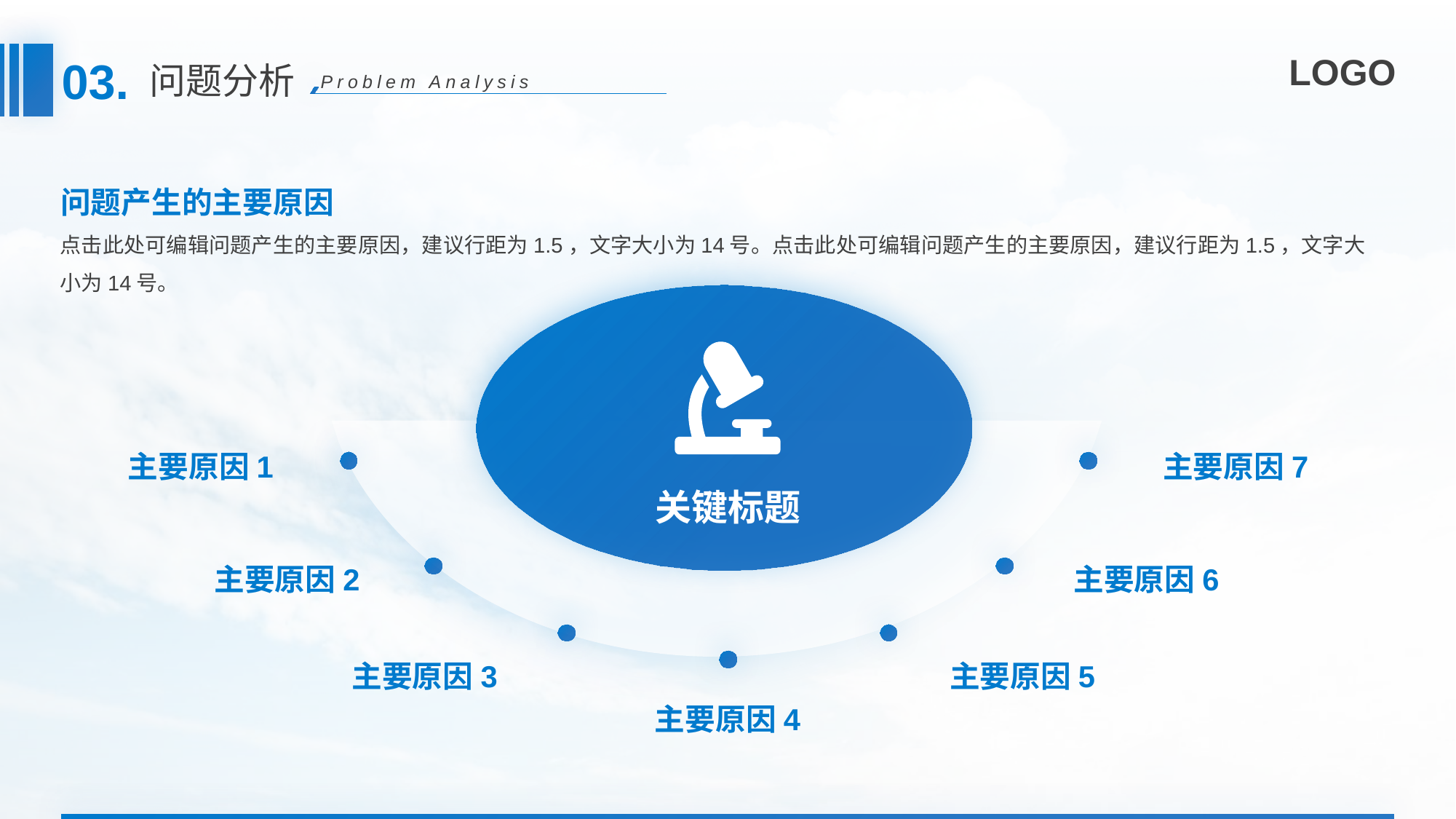

03.
问题分析
Problem Analysis

问题产生的主要原因
点击此处可编辑问题产生的主要原因，建议行距为1.5，文字大小为14号。点击此处可编辑问题产生的主要原因，建议行距为1.5，文字大小为14号。

关键标题

主要原因1
主要原因7
主要原因2
主要原因6
主要原因3
主要原因5
主要原因4